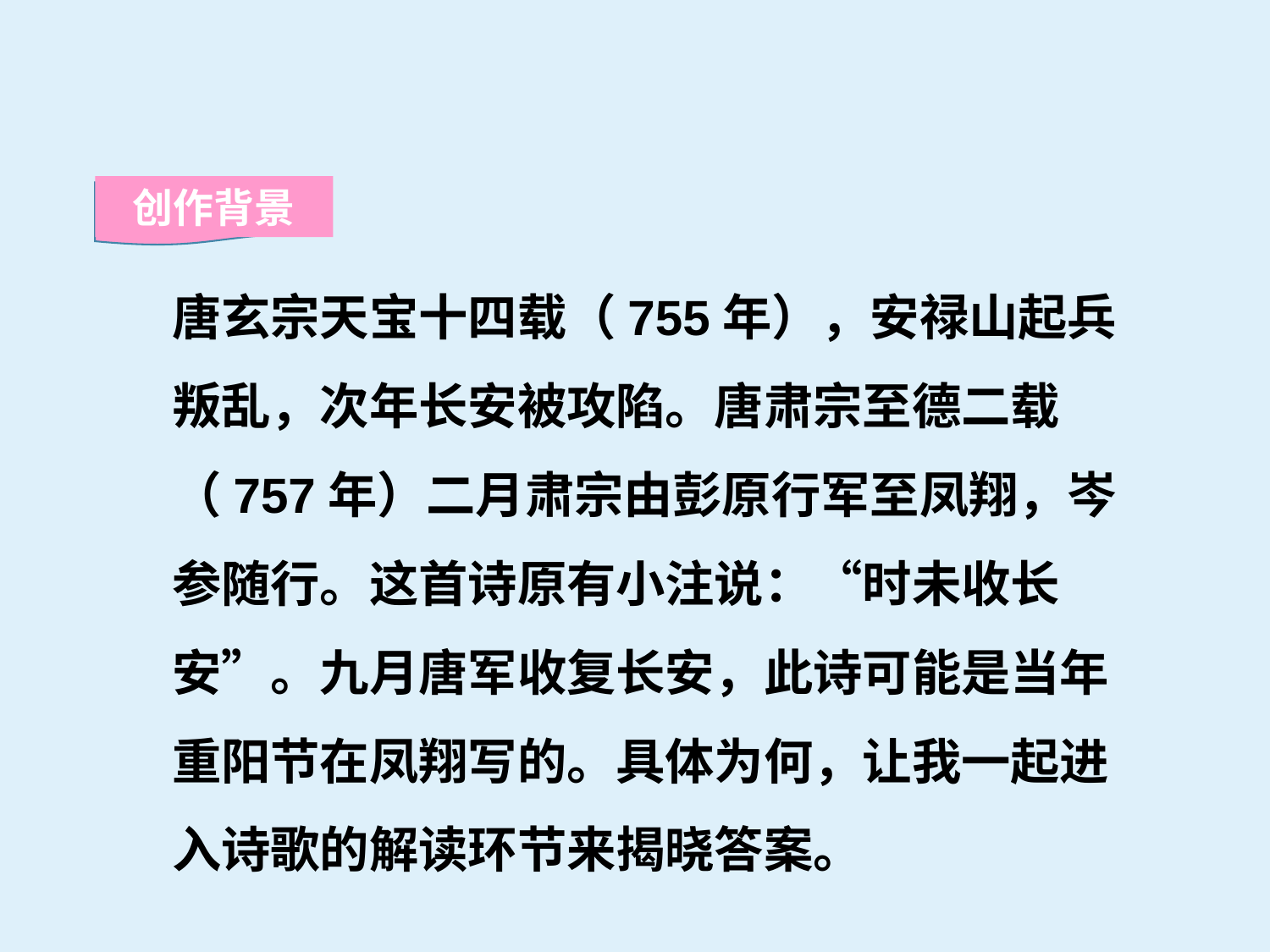

创作背景

唐玄宗天宝十四载（755年），安禄山起兵叛乱，次年长安被攻陷。唐肃宗至德二载（757年）二月肃宗由彭原行军至凤翔，岑参随行。这首诗原有小注说：“时未收长安”。九月唐军收复长安，此诗可能是当年重阳节在凤翔写的。具体为何，让我一起进入诗歌的解读环节来揭晓答案。